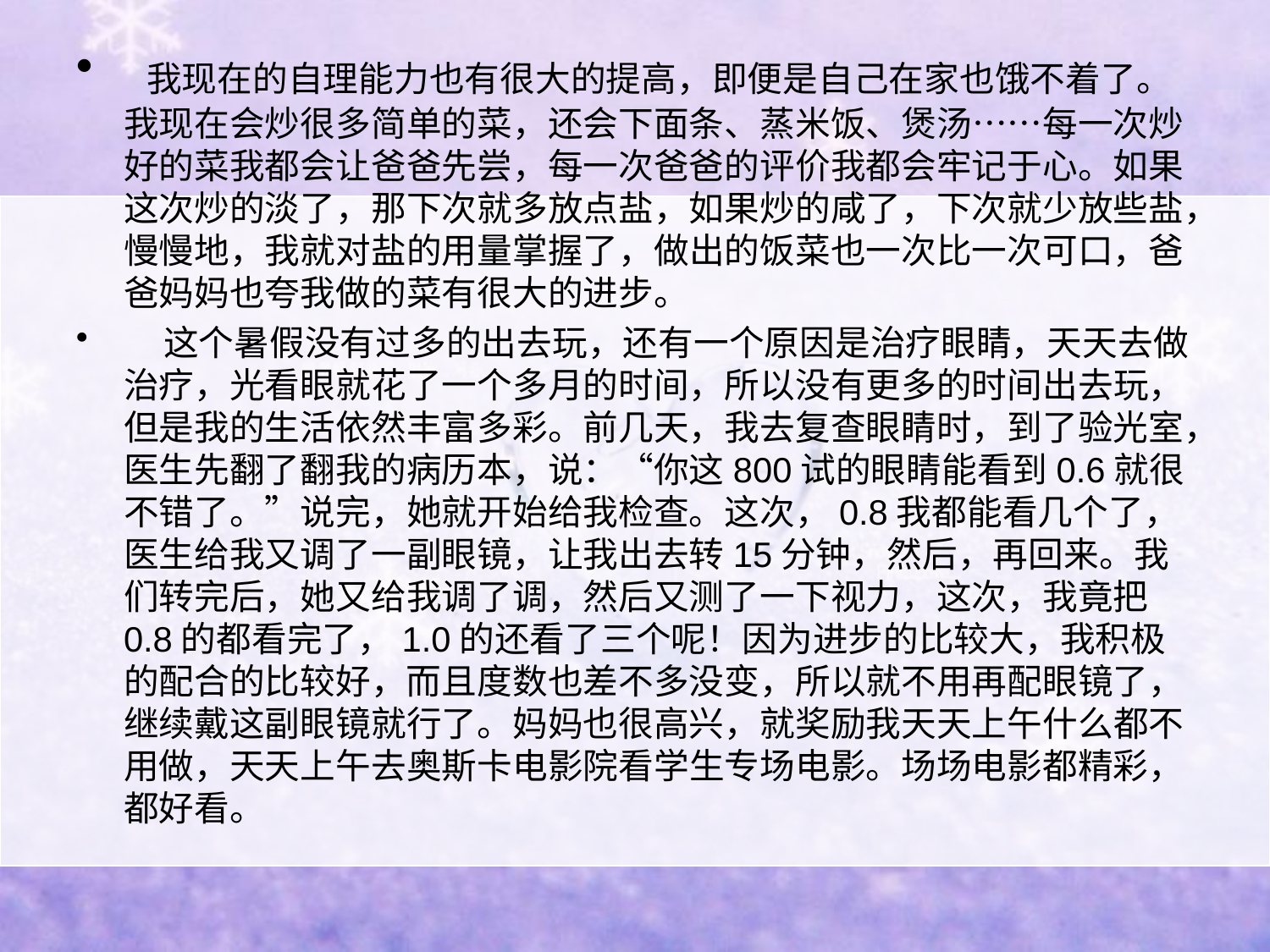

我现在的自理能力也有很大的提高，即便是自己在家也饿不着了。我现在会炒很多简单的菜，还会下面条、蒸米饭、煲汤……每一次炒好的菜我都会让爸爸先尝，每一次爸爸的评价我都会牢记于心。如果这次炒的淡了，那下次就多放点盐，如果炒的咸了，下次就少放些盐，慢慢地，我就对盐的用量掌握了，做出的饭菜也一次比一次可口，爸爸妈妈也夸我做的菜有很大的进步。
    这个暑假没有过多的出去玩，还有一个原因是治疗眼睛，天天去做治疗，光看眼就花了一个多月的时间，所以没有更多的时间出去玩，但是我的生活依然丰富多彩。前几天，我去复查眼睛时，到了验光室，医生先翻了翻我的病历本，说：“你这800试的眼睛能看到0.6就很不错了。”说完，她就开始给我检查。这次，0.8我都能看几个了，医生给我又调了一副眼镜，让我出去转15分钟，然后，再回来。我们转完后，她又给我调了调，然后又测了一下视力，这次，我竟把0.8的都看完了，1.0的还看了三个呢！因为进步的比较大，我积极的配合的比较好，而且度数也差不多没变，所以就不用再配眼镜了，继续戴这副眼镜就行了。妈妈也很高兴，就奖励我天天上午什么都不用做，天天上午去奥斯卡电影院看学生专场电影。场场电影都精彩，都好看。
#